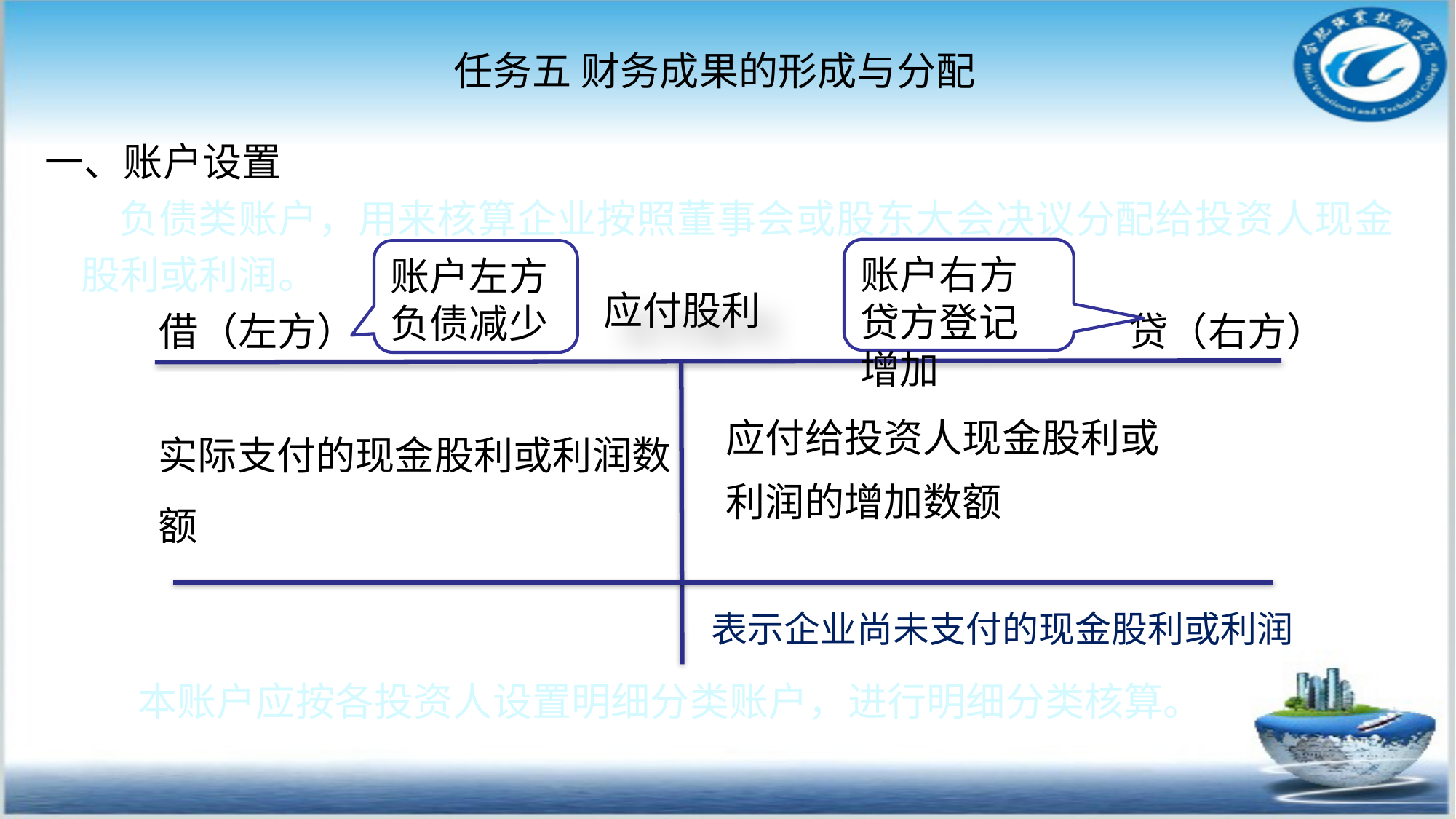

任务五 财务成果的形成与分配
#
一、账户设置
   负债类账户，用来核算企业按照董事会或股东大会决议分配给投资人现金股利或利润。
账户右方贷方登记增加
账户左方负债减少
应付股利
借（左方）
贷（右方）
应付给投资人现金股利或利润的增加数额
实际支付的现金股利或利润数额
表示企业尚未支付的现金股利或利润
本账户应按各投资人设置明细分类账户，进行明细分类核算。